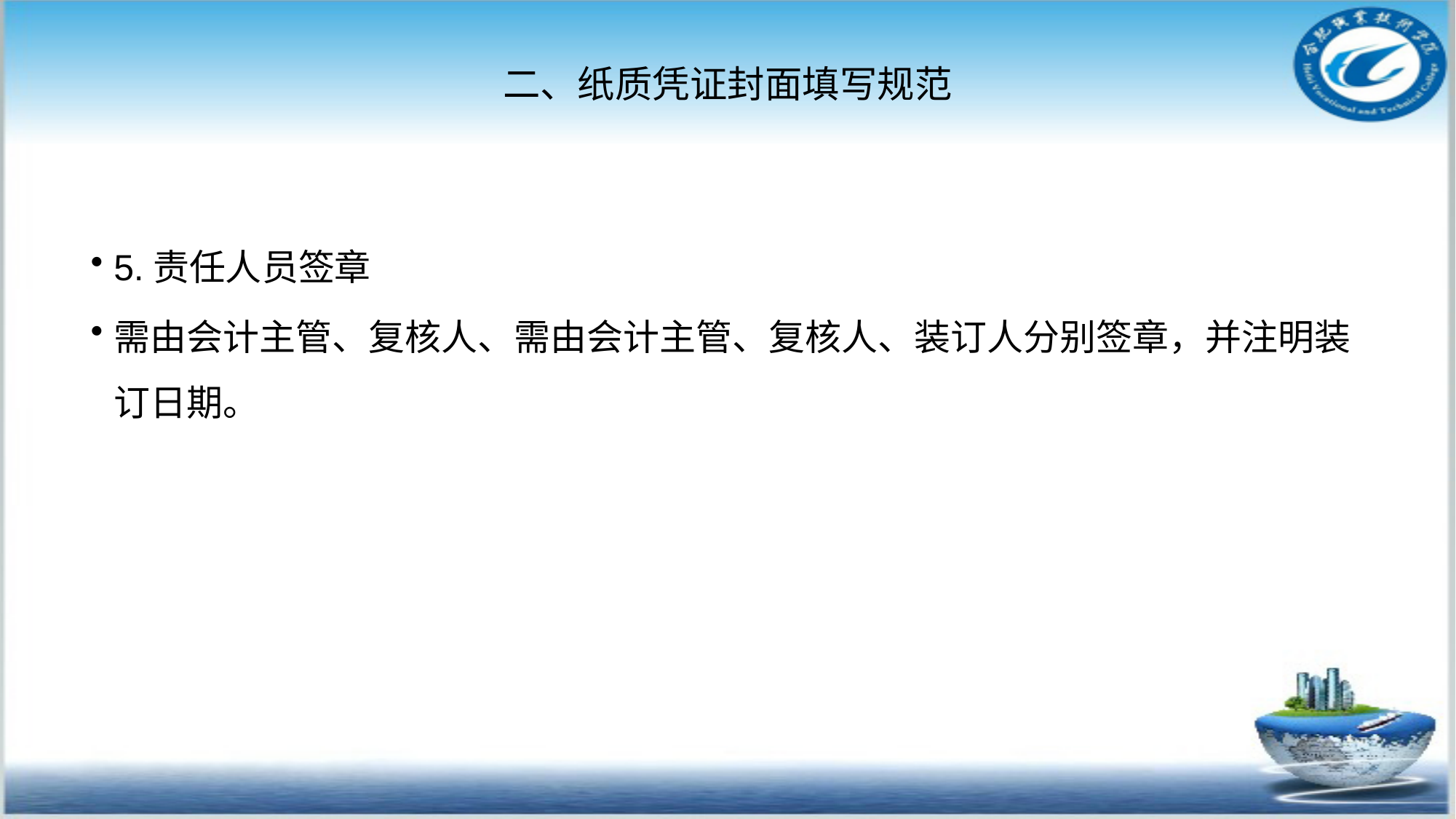

# 二、纸质凭证封面填写规范

5.责任人员签章
需由会计主管、复核人、需由会计主管、复核人、装订人分别签章，并注明装订日期。